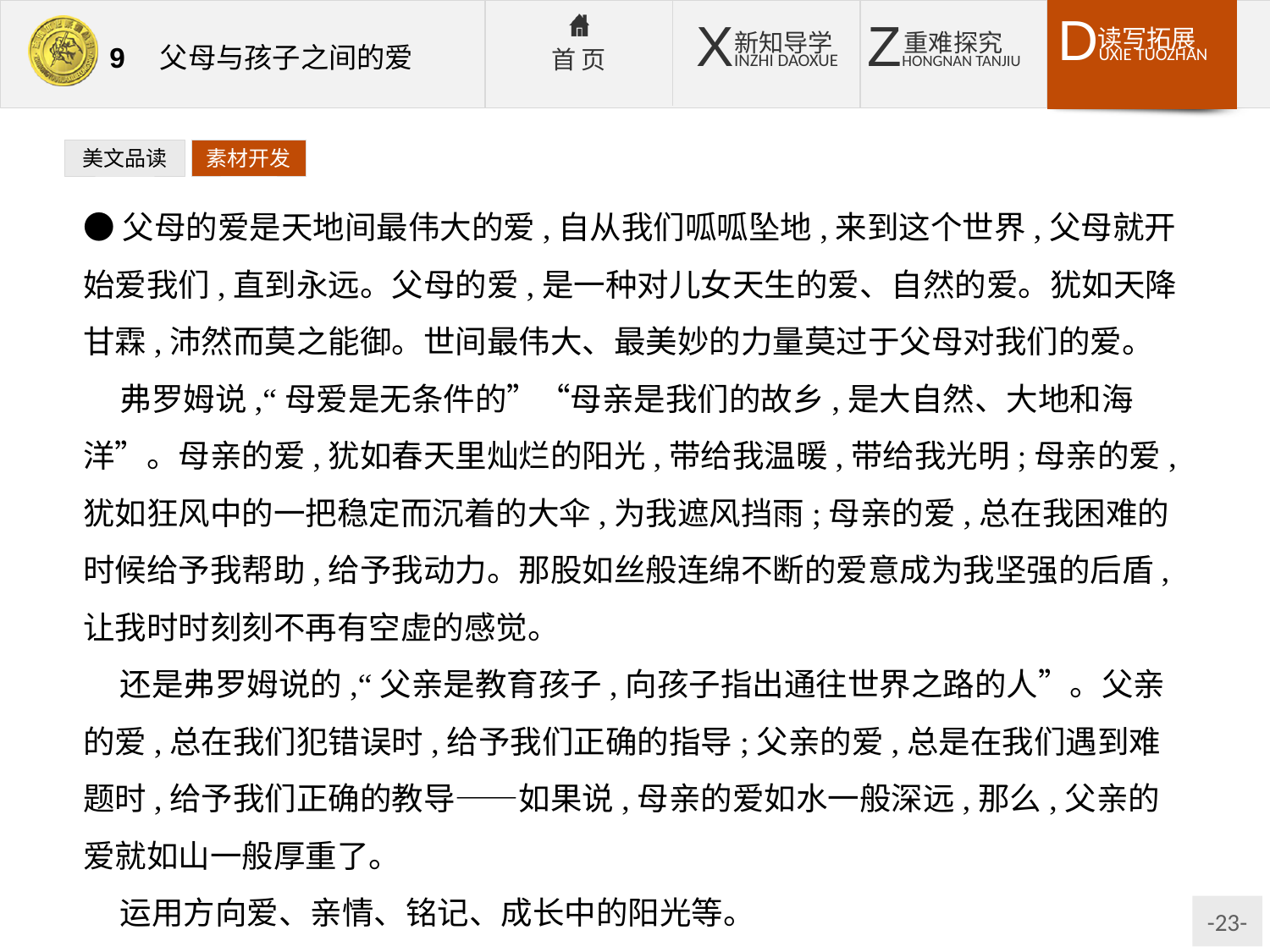

美文品读
素材开发
●父母的爱是天地间最伟大的爱,自从我们呱呱坠地,来到这个世界,父母就开始爱我们,直到永远。父母的爱,是一种对儿女天生的爱、自然的爱。犹如天降甘霖,沛然而莫之能御。世间最伟大、最美妙的力量莫过于父母对我们的爱。
弗罗姆说,“母爱是无条件的”“母亲是我们的故乡,是大自然、大地和海洋”。母亲的爱,犹如春天里灿烂的阳光,带给我温暖,带给我光明;母亲的爱,犹如狂风中的一把稳定而沉着的大伞,为我遮风挡雨;母亲的爱,总在我困难的时候给予我帮助,给予我动力。那股如丝般连绵不断的爱意成为我坚强的后盾,让我时时刻刻不再有空虚的感觉。
还是弗罗姆说的,“父亲是教育孩子,向孩子指出通往世界之路的人”。父亲的爱,总在我们犯错误时,给予我们正确的指导;父亲的爱,总是在我们遇到难题时,给予我们正确的教导——如果说,母亲的爱如水一般深远,那么,父亲的爱就如山一般厚重了。
运用方向爱、亲情、铭记、成长中的阳光等。